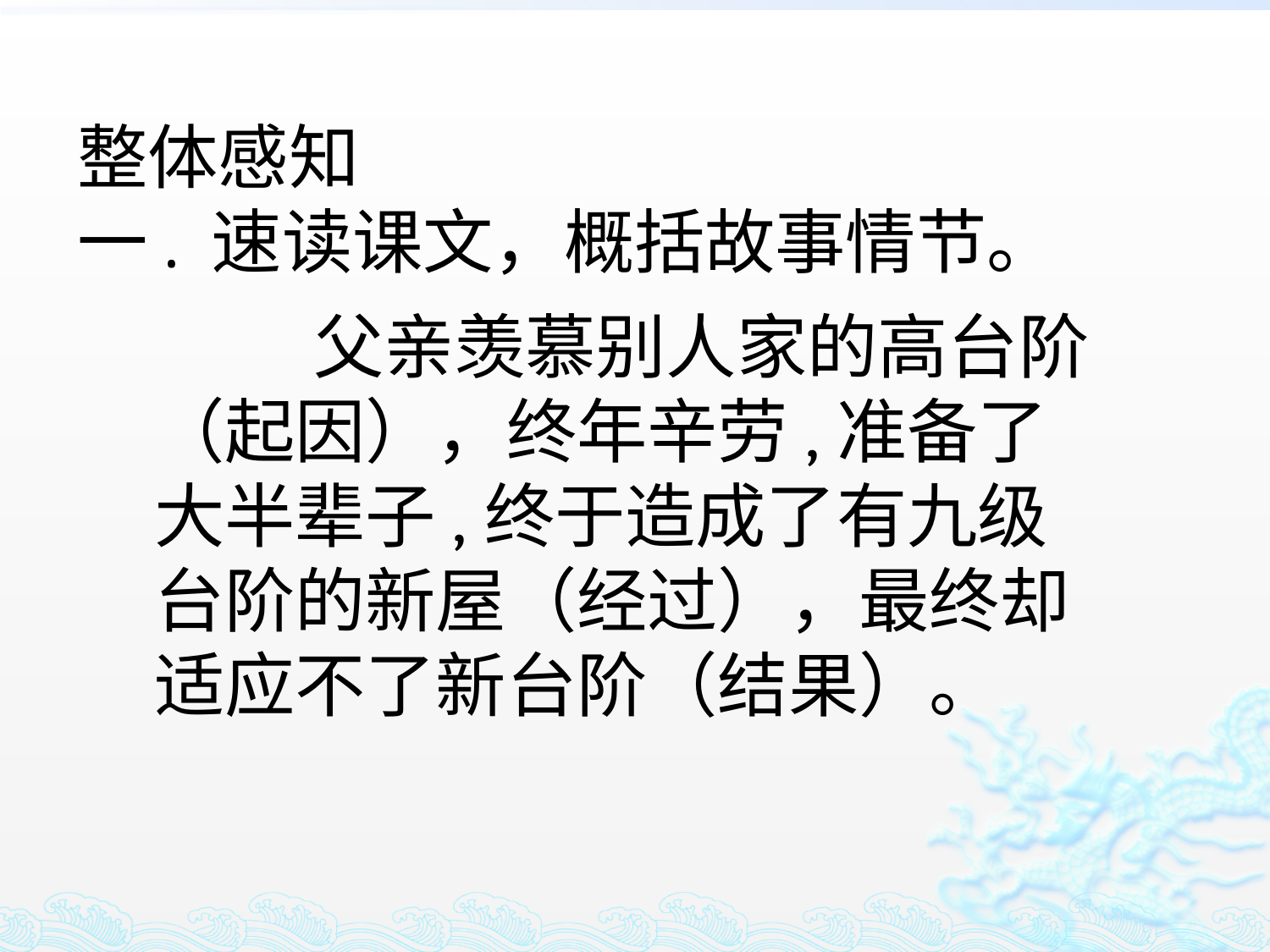

整体感知
一. 速读课文，概括故事情节。
         父亲羡慕别人家的高台阶（起因），终年辛劳,准备了大半辈子,终于造成了有九级台阶的新屋（经过），最终却适应不了新台阶（结果）。